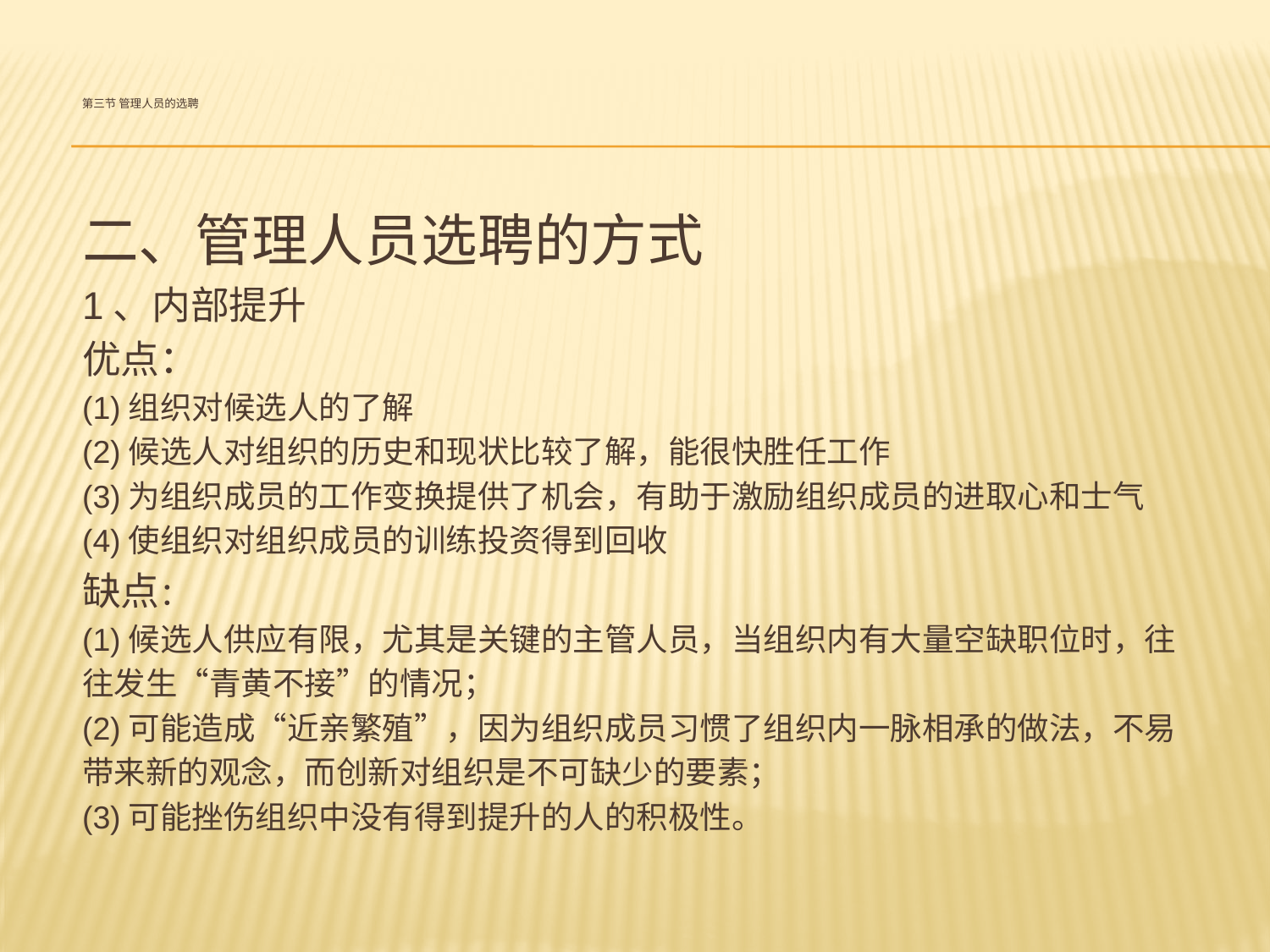

# 第三节 管理人员的选聘
二、管理人员选聘的方式
1、内部提升
优点：
(1)组织对候选人的了解
(2)候选人对组织的历史和现状比较了解，能很快胜任工作
(3)为组织成员的工作变换提供了机会，有助于激励组织成员的进取心和士气
(4)使组织对组织成员的训练投资得到回收
缺点：
(1)候选人供应有限，尤其是关键的主管人员，当组织内有大量空缺职位时，往
往发生“青黄不接”的情况；
(2)可能造成“近亲繁殖”，因为组织成员习惯了组织内一脉相承的做法，不易
带来新的观念，而创新对组织是不可缺少的要素；
(3)可能挫伤组织中没有得到提升的人的积极性。